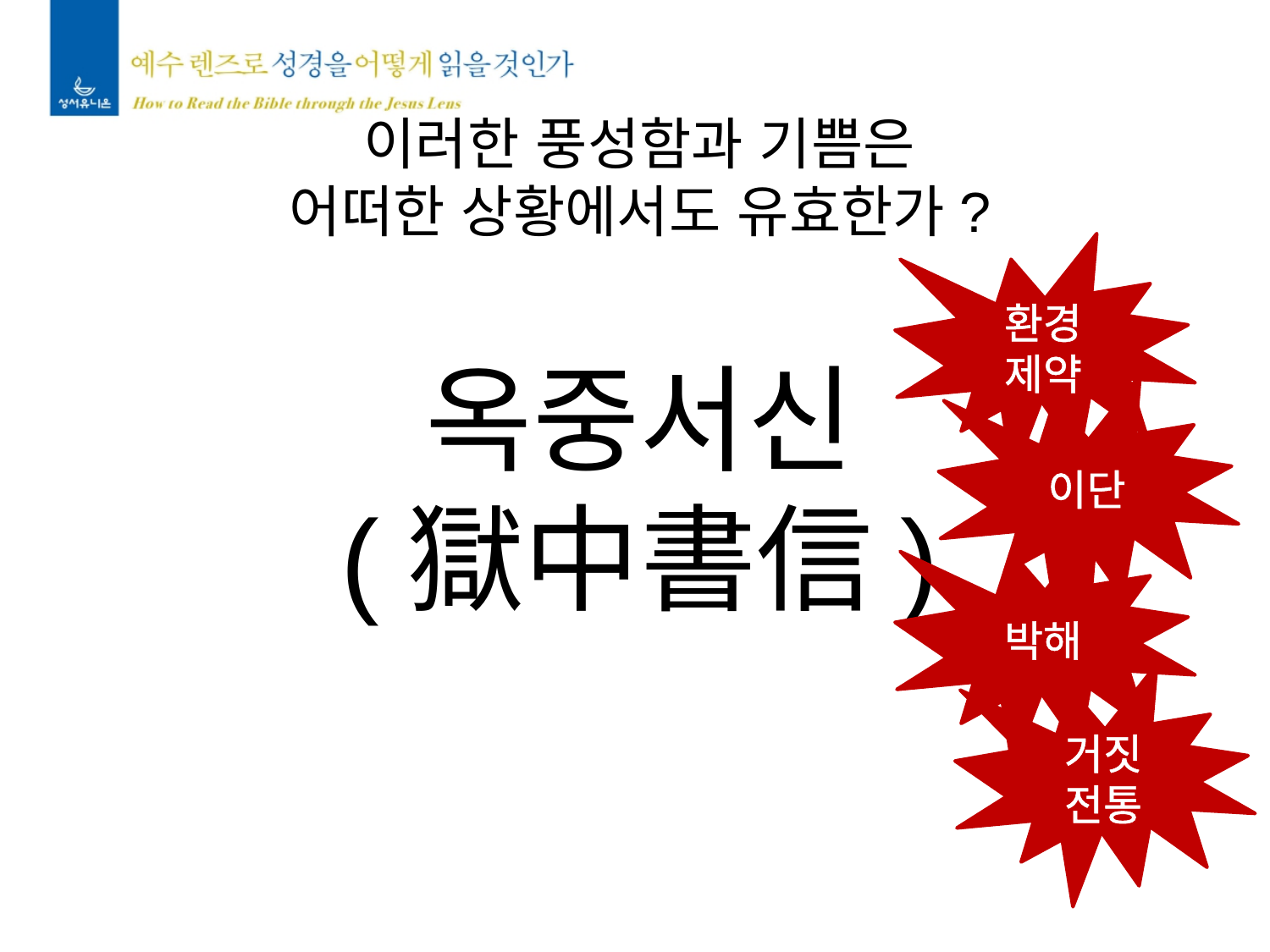

이러한 풍성함과 기쁨은
어떠한 상황에서도 유효한가?
환경
제약
옥중서신
(獄中書信)
이단
박해
거짓
전통